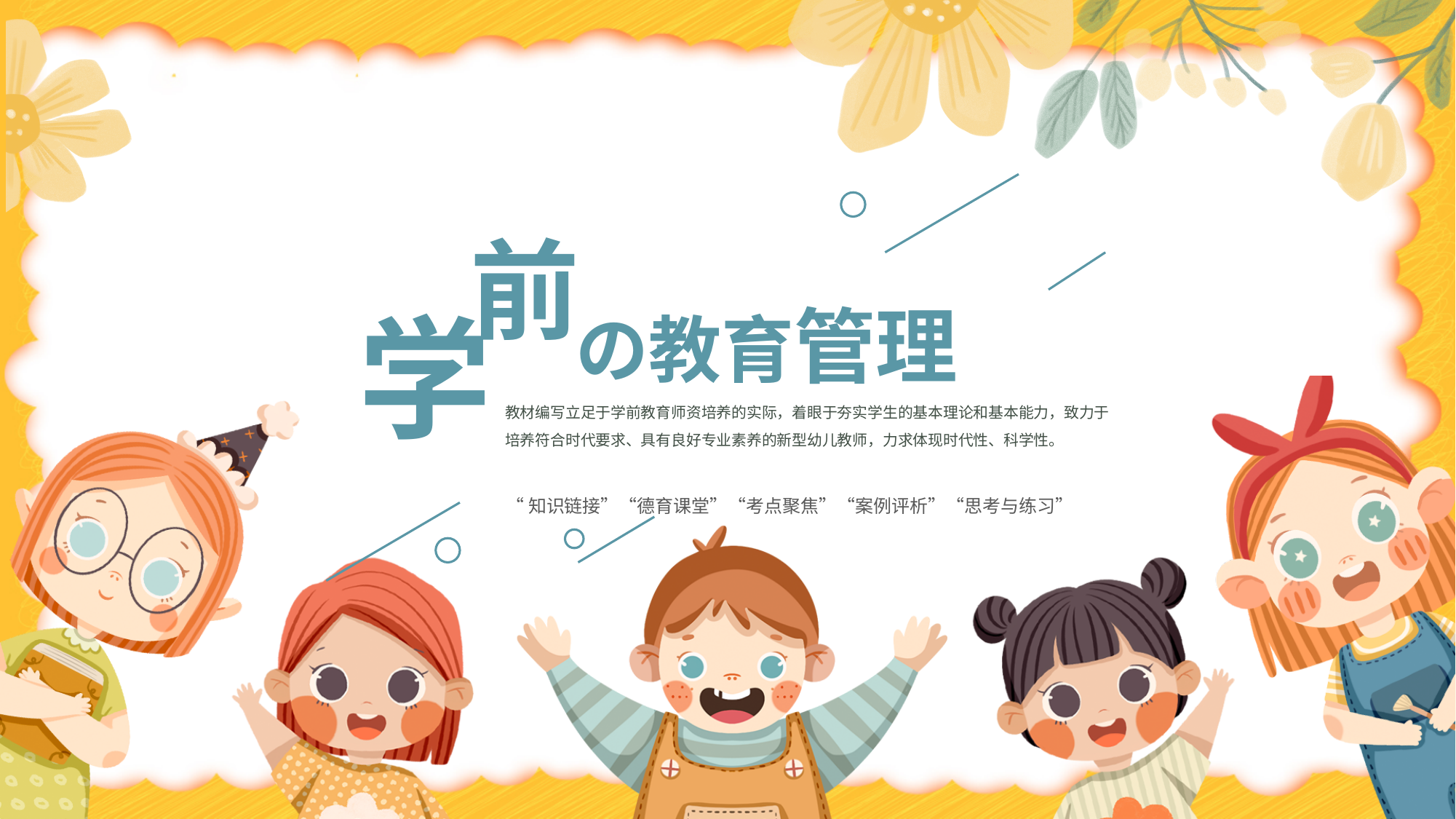

前
学
の教育管理
教材编写立足于学前教育师资培养的实际，着眼于夯实学生的基本理论和基本能力，致力于培养符合时代要求、具有良好专业素养的新型幼儿教师，力求体现时代性、科学性。
“知识链接”“德育课堂”“考点聚焦”“案例评析”“思考与练习”